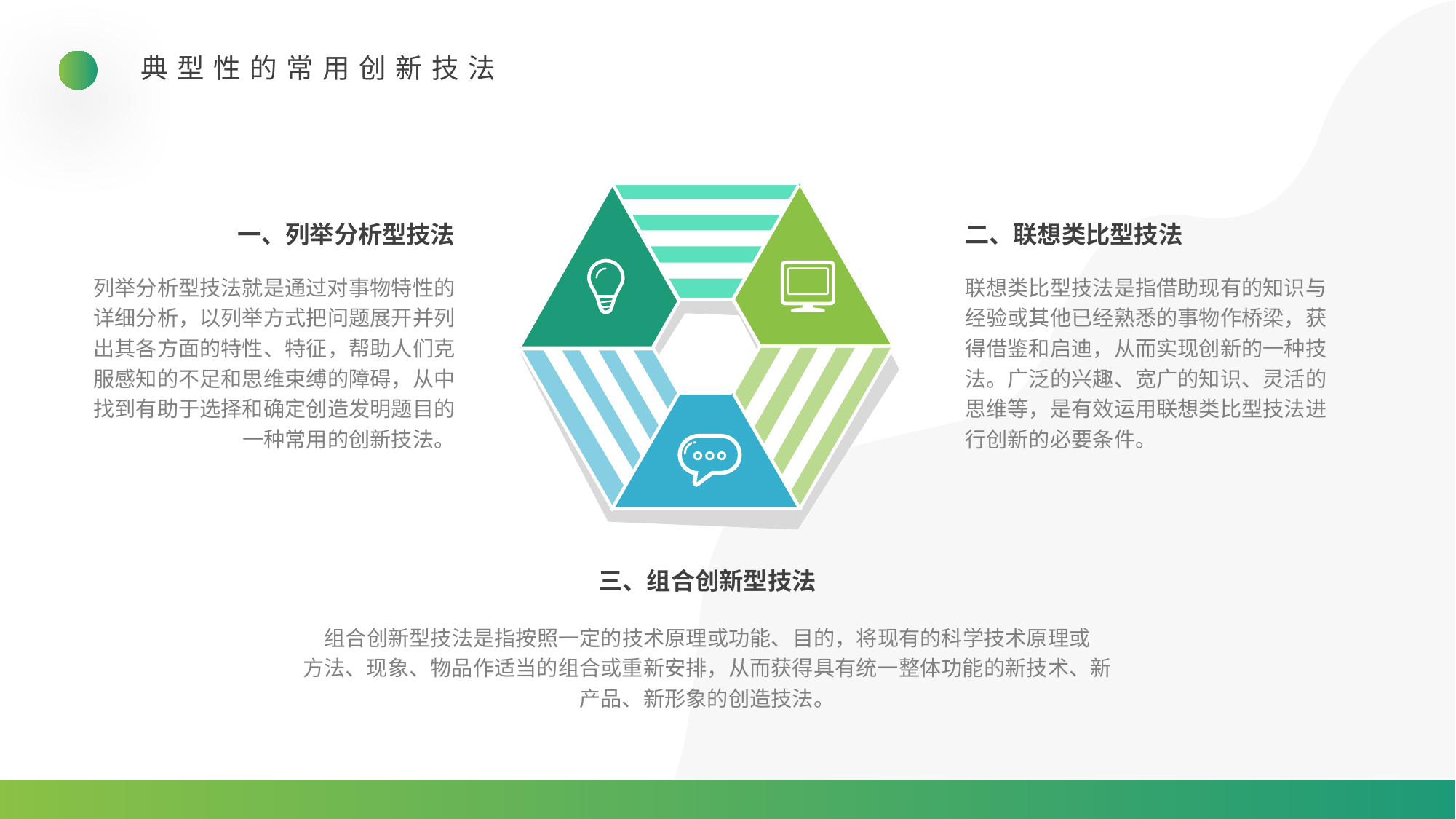

典型性的常用创新技法

 一、列举分析型技法
二、联想类比型技法

列举分析型技法就是通过对事物特性的详细分析，以列举方式把问题展开并列出其各方面的特性、特征，帮助人们克服感知的不足和思维束缚的障碍，从中找到有助于选择和确定创造发明题目的一种常用的创新技法。
联想类比型技法是指借助现有的知识与经验或其他已经熟悉的事物作桥梁，获得借鉴和启迪，从而实现创新的一种技法。广泛的兴趣、宽广的知识、灵活的思维等，是有效运用联想类比型技法进行创新的必要条件。

三、组合创新型技法
组合创新型技法是指按照一定的技术原理或功能、目的，将现有的科学技术原理或
方法、现象、物品作适当的组合或重新安排，从而获得具有统一整体功能的新技术、新
产品、新形象的创造技法。